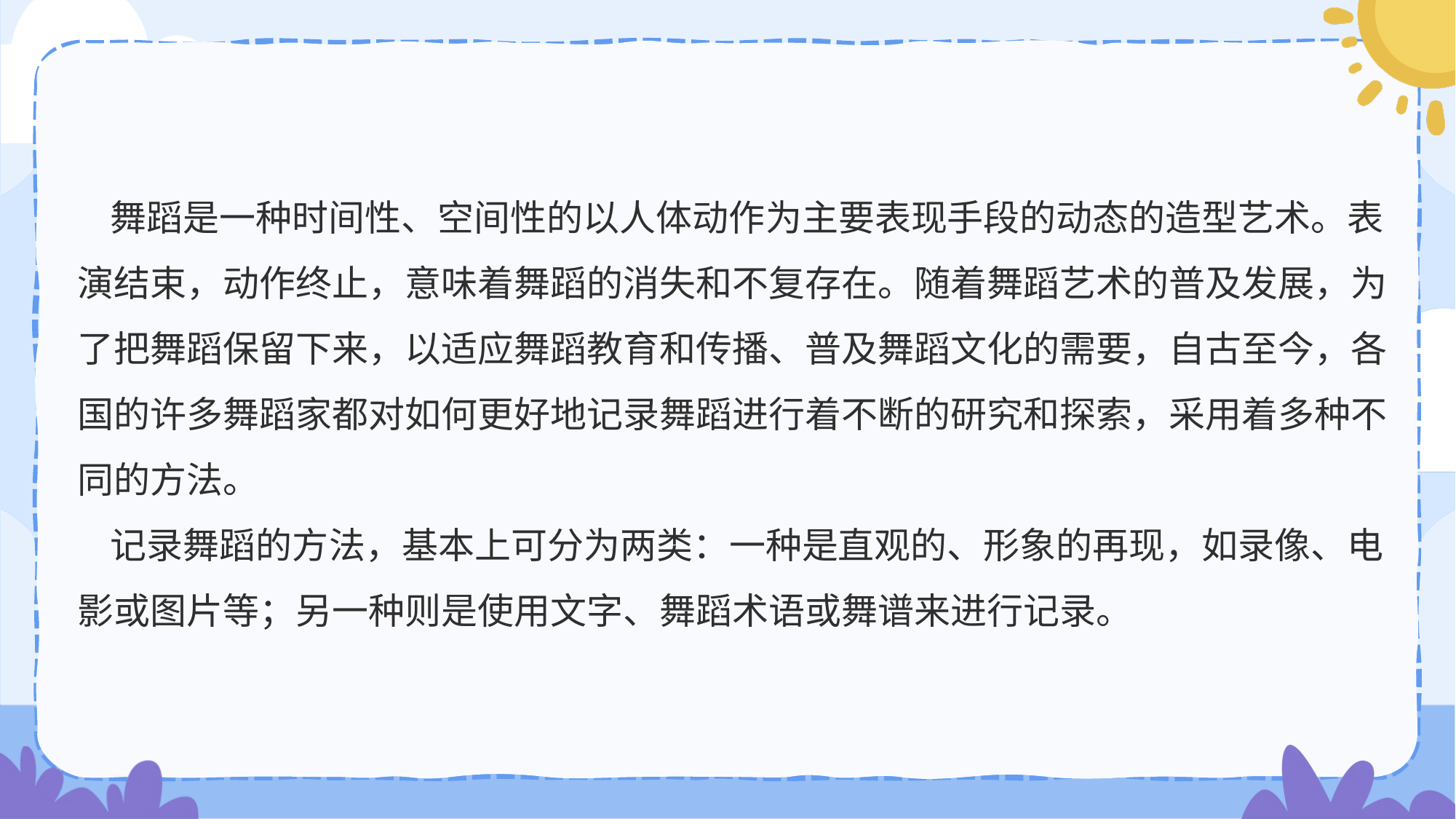

舞蹈是一种时间性、空间性的以人体动作为主要表现手段的动态的造型艺术。表演结束，动作终止，意味着舞蹈的消失和不复存在。随着舞蹈艺术的普及发展，为了把舞蹈保留下来，以适应舞蹈教育和传播、普及舞蹈文化的需要，自古至今，各国的许多舞蹈家都对如何更好地记录舞蹈进行着不断的研究和探索，采用着多种不同的方法。
   记录舞蹈的方法，基本上可分为两类：一种是直观的、形象的再现，如录像、电影或图片等；另一种则是使用文字、舞蹈术语或舞谱来进行记录。